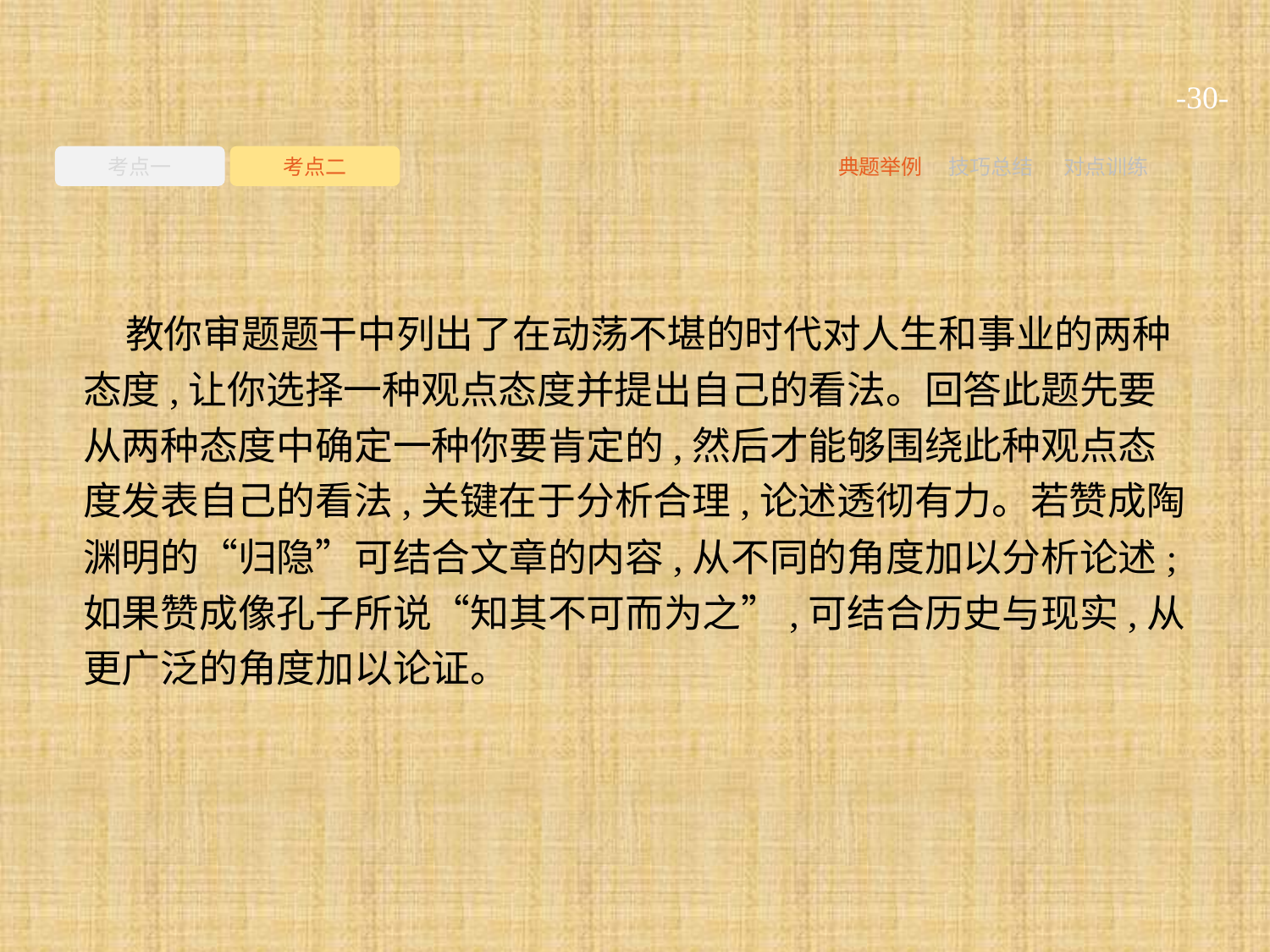

-30-
考点一
考点二
典题举例
技巧总结
对点训练
教你审题题干中列出了在动荡不堪的时代对人生和事业的两种态度,让你选择一种观点态度并提出自己的看法。回答此题先要从两种态度中确定一种你要肯定的,然后才能够围绕此种观点态度发表自己的看法,关键在于分析合理,论述透彻有力。若赞成陶渊明的“归隐”可结合文章的内容,从不同的角度加以分析论述;如果赞成像孔子所说“知其不可而为之”,可结合历史与现实,从更广泛的角度加以论证。